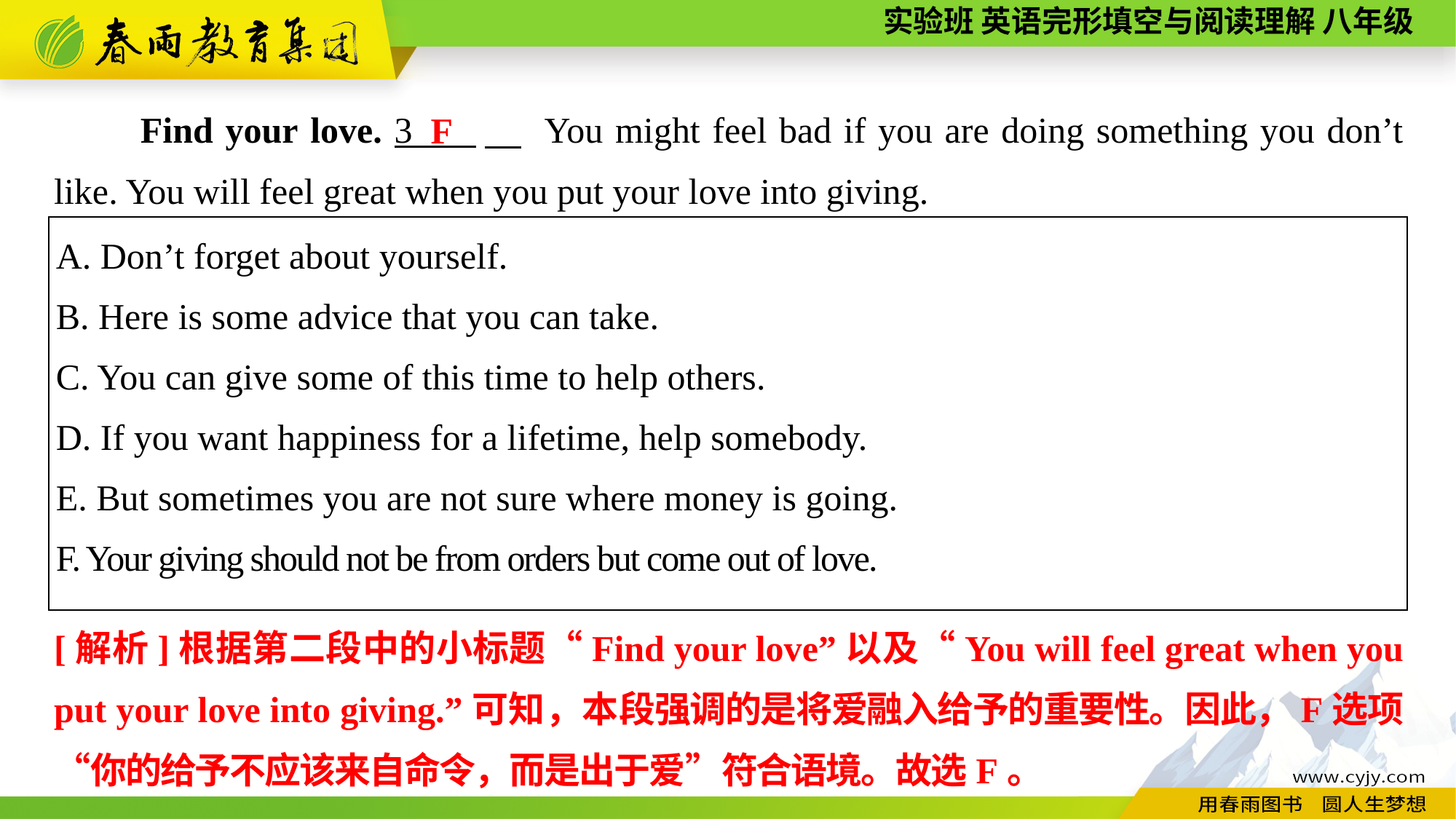

Find your love. 3     　 You might feel bad if you are doing something you don’t like. You will feel great when you put your love into giving.
F
| A. Don’t forget about yourself. B. Here is some advice that you can take. C. You can give some of this time to help others. D. If you want happiness for a lifetime, help somebody. E. But sometimes you are not sure where money is going. F. Your giving should not be from orders but come out of love. |
| --- |
[解析]根据第二段中的小标题“Find your love”以及“You will feel great when you put your love into giving.”可知，本段强调的是将爱融入给予的重要性。因此，F选项“你的给予不应该来自命令，而是出于爱”符合语境。故选F。